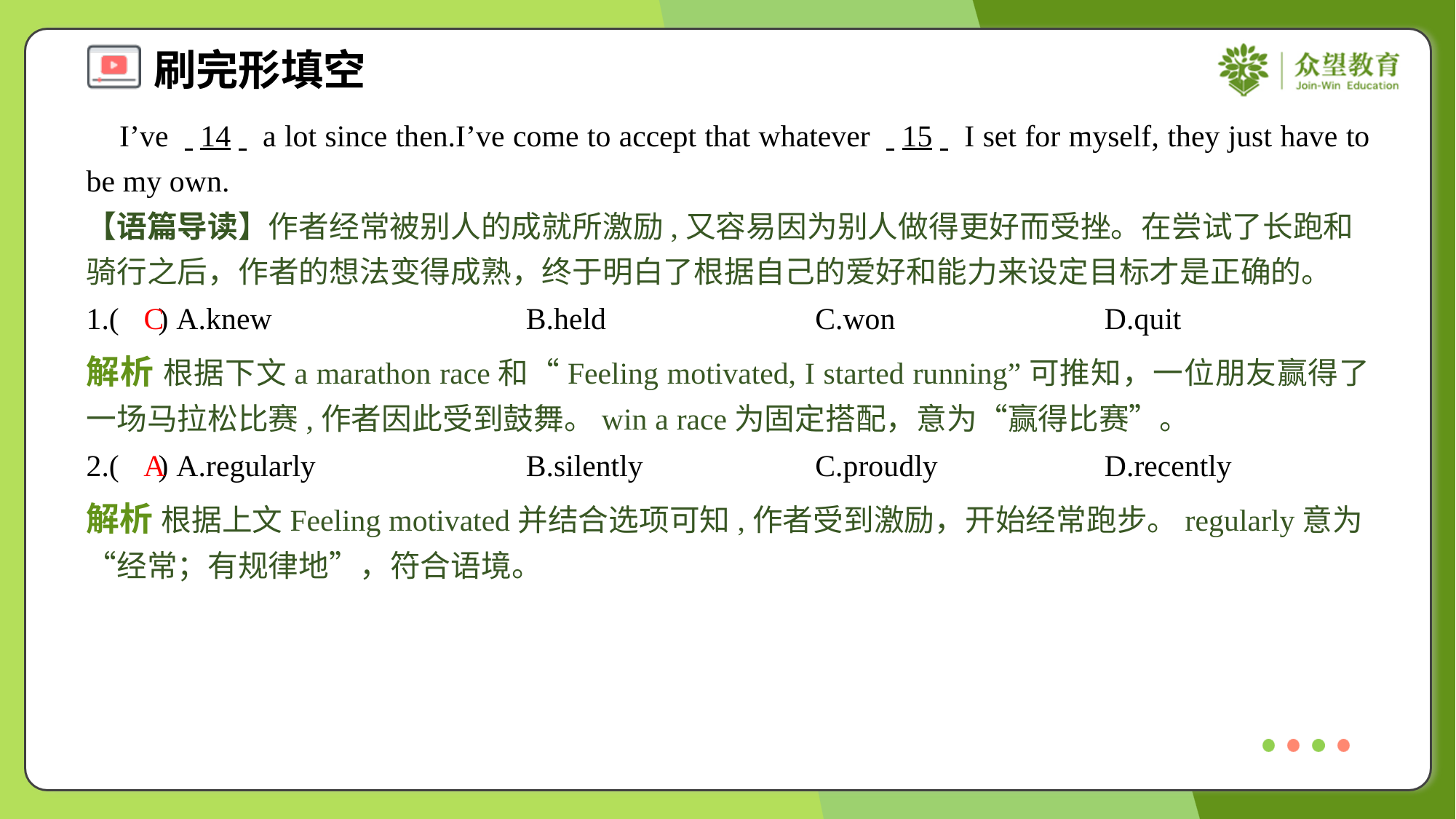

I’ve . .14. . a lot since then.I’ve come to accept that whatever . .15. . I set for myself, they just have to be my own.
【语篇导读】作者经常被别人的成就所激励,又容易因为别人做得更好而受挫。在尝试了长跑和骑行之后，作者的想法变得成熟，终于明白了根据自己的爱好和能力来设定目标才是正确的。
1.(     ) A.knew	B.held	C.won	D.quit
C
解析 根据下文a marathon race和“Feeling motivated, I started running”可推知，一位朋友赢得了一场马拉松比赛,作者因此受到鼓舞。win a race为固定搭配，意为“赢得比赛”。
2.(     ) A.regularly	B.silently	C.proudly	D.recently
A
解析 根据上文Feeling motivated并结合选项可知,作者受到激励，开始经常跑步。regularly意为“经常；有规律地”，符合语境。